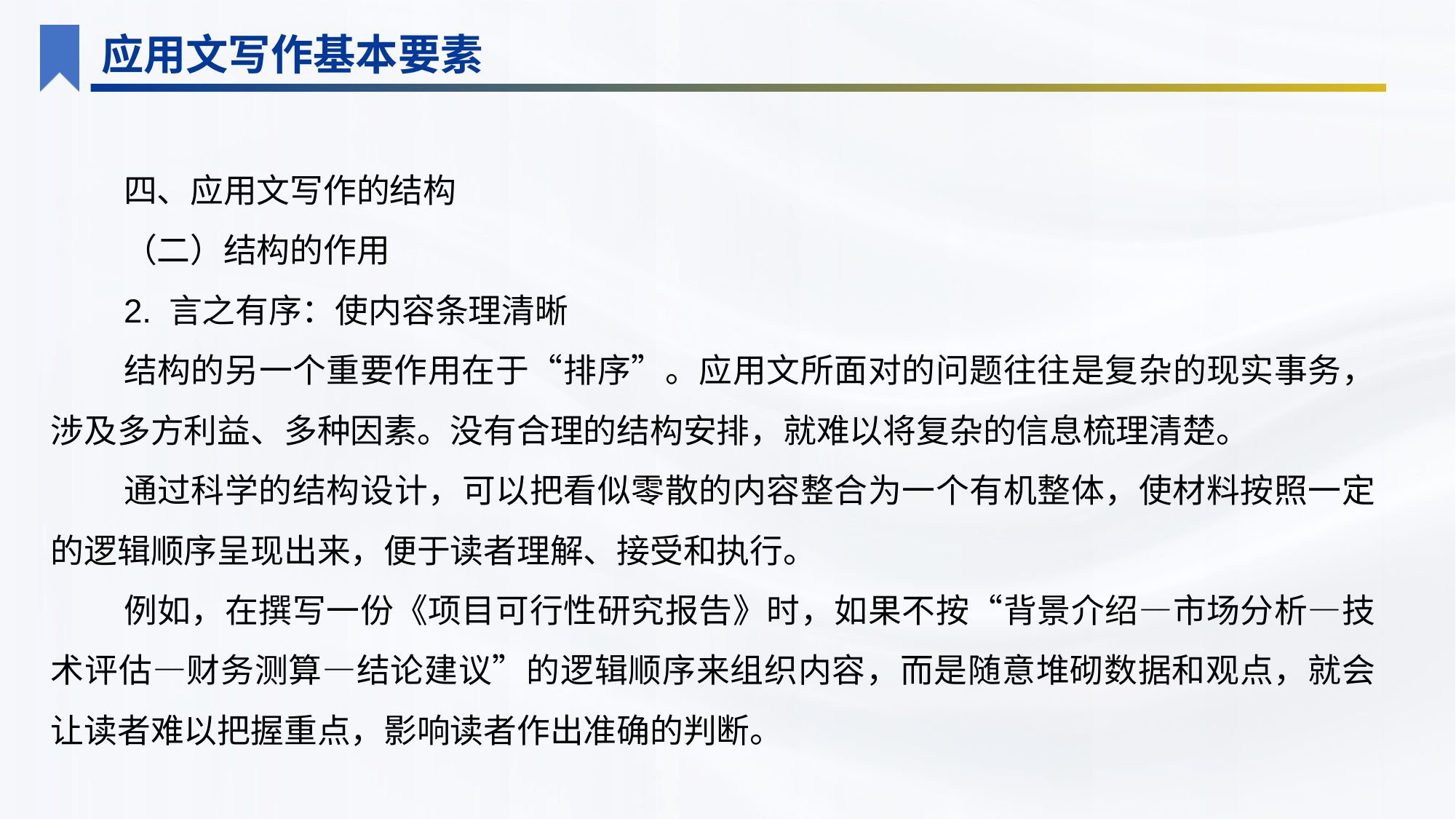

应用文写作基本要素
四、应用文写作的结构
（二）结构的作用
2. 言之有序：使内容条理清晰
结构的另一个重要作用在于“排序”。应用文所面对的问题往往是复杂的现实事务，涉及多方利益、多种因素。没有合理的结构安排，就难以将复杂的信息梳理清楚。
通过科学的结构设计，可以把看似零散的内容整合为一个有机整体，使材料按照一定的逻辑顺序呈现出来，便于读者理解、接受和执行。
例如，在撰写一份《项目可行性研究报告》时，如果不按“背景介绍—市场分析—技术评估—财务测算—结论建议”的逻辑顺序来组织内容，而是随意堆砌数据和观点，就会让读者难以把握重点，影响读者作出准确的判断。